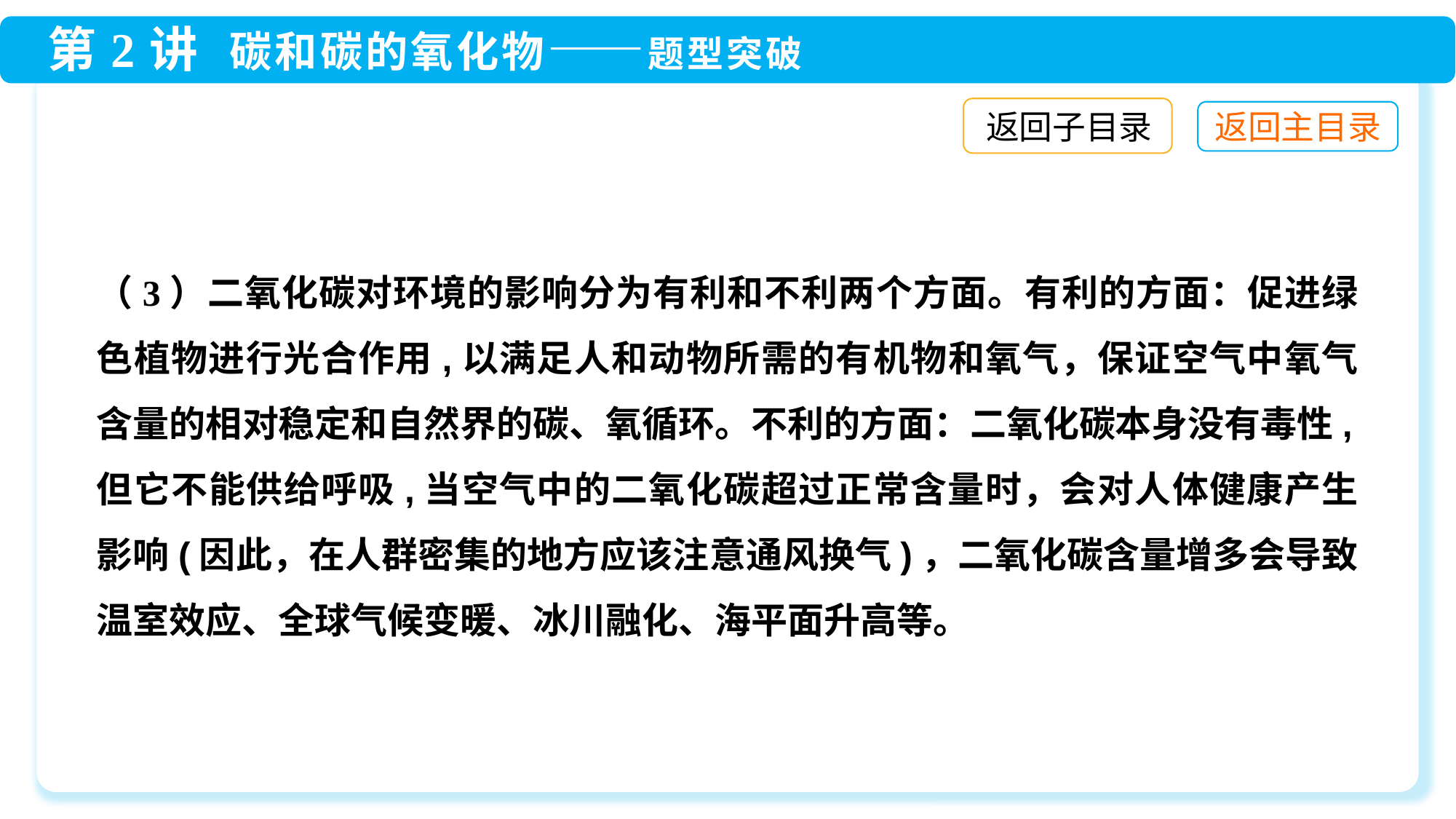

返回子目录
（3）二氧化碳对环境的影响分为有利和不利两个方面。有利的方面：促进绿色植物进行光合作用,以满足人和动物所需的有机物和氧气，保证空气中氧气含量的相对稳定和自然界的碳、氧循环。不利的方面：二氧化碳本身没有毒性,但它不能供给呼吸,当空气中的二氧化碳超过正常含量时，会对人体健康产生影响(因此，在人群密集的地方应该注意通风换气)，二氧化碳含量增多会导致温室效应、全球气候变暖、冰川融化、海平面升高等。